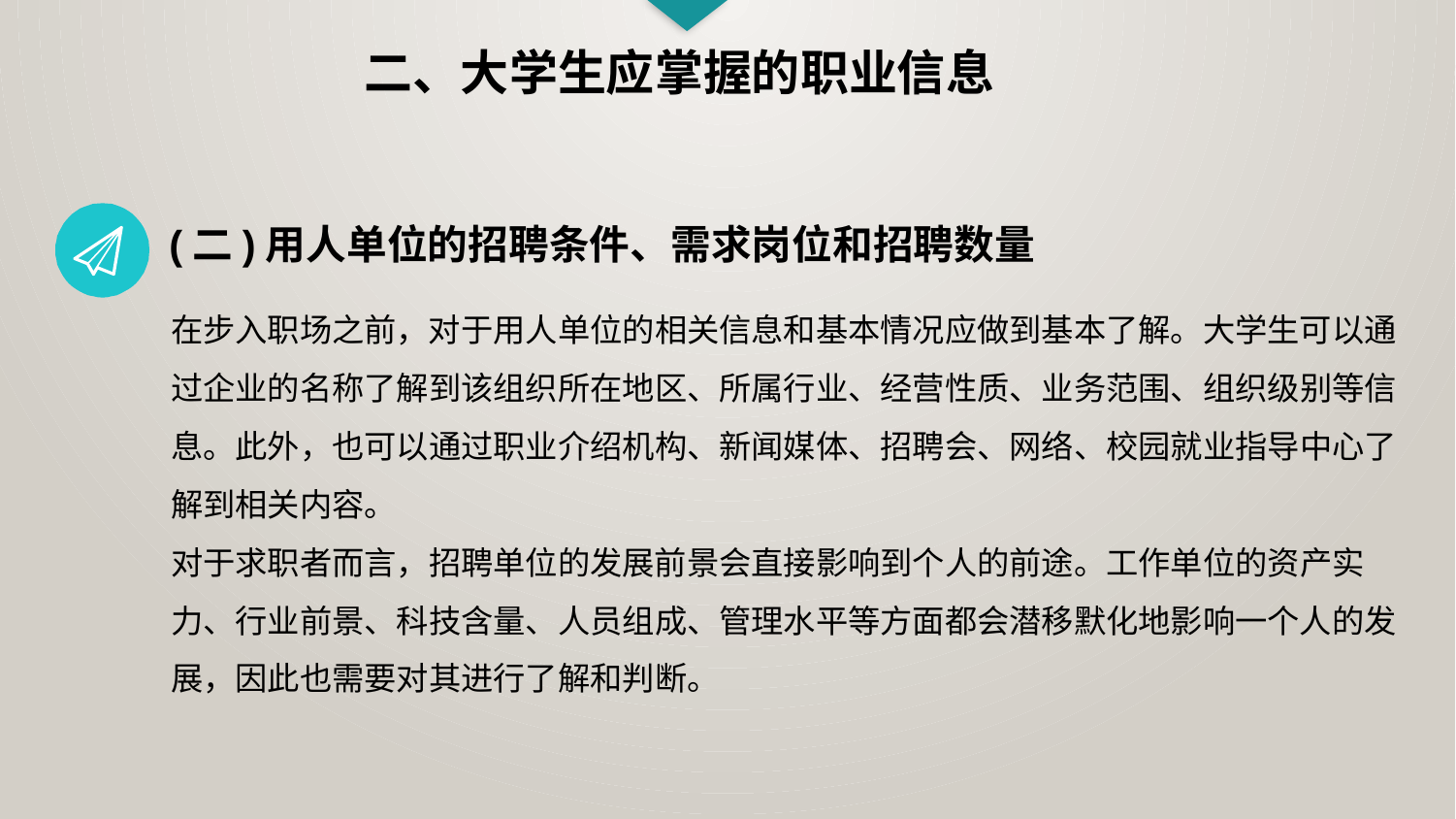

二、大学生应掌握的职业信息

(二)用人单位的招聘条件、需求岗位和招聘数量

在步入职场之前，对于用人单位的相关信息和基本情况应做到基本了解。大学生可以通过企业的名称了解到该组织所在地区、所属行业、经营性质、业务范围、组织级别等信息。此外，也可以通过职业介绍机构、新闻媒体、招聘会、网络、校园就业指导中心了解到相关内容。
对于求职者而言，招聘单位的发展前景会直接影响到个人的前途。工作单位的资产实力、行业前景、科技含量、人员组成、管理水平等方面都会潜移默化地影响一个人的发展，因此也需要对其进行了解和判断。
59